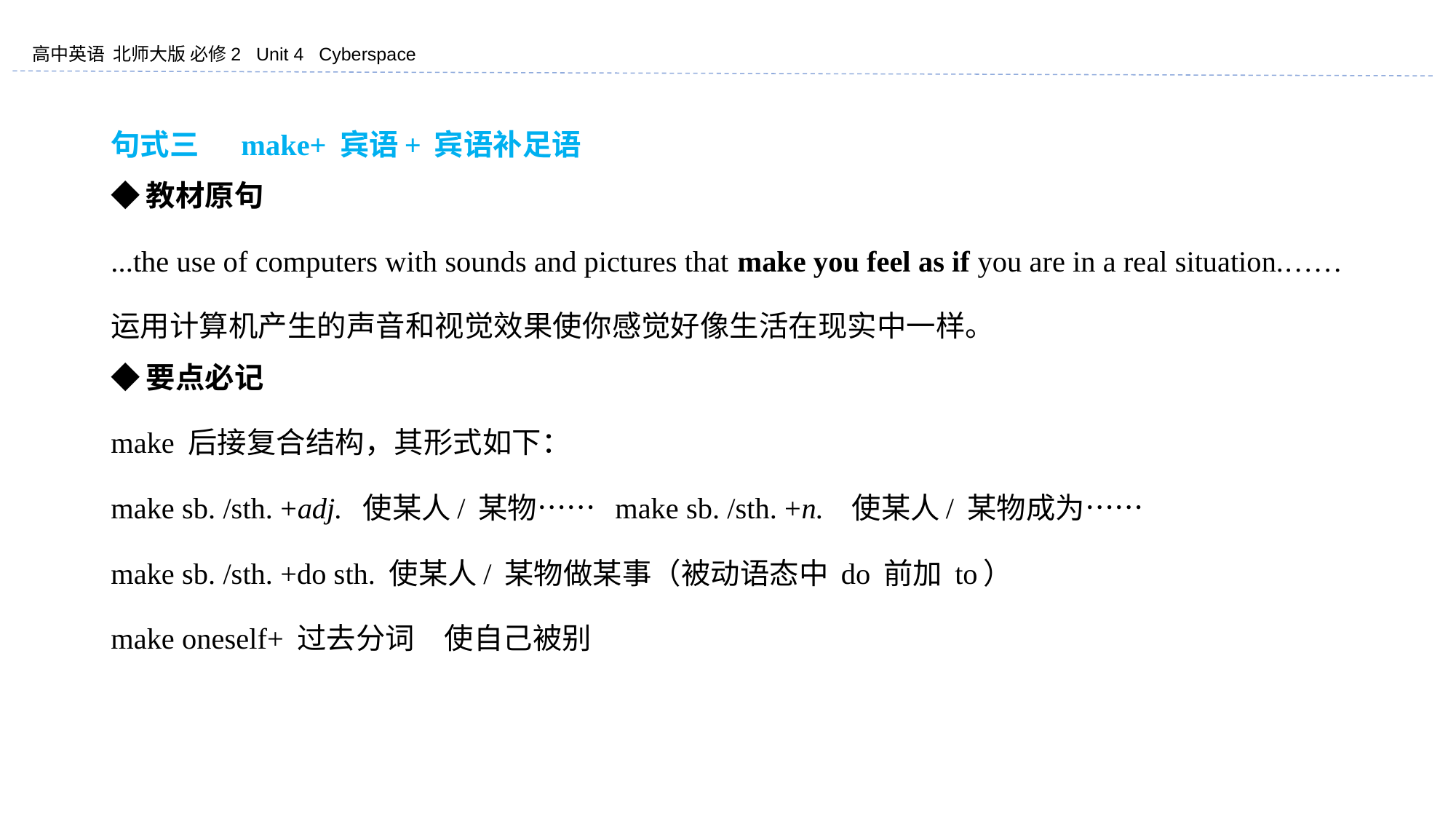

句式三 　make+ 宾语+ 宾语补足语
◆教材原句
...the use of computers with sounds and pictures that make you feel as if you are in a real situation.……
运用计算机产生的声音和视觉效果使你感觉好像生活在现实中一样。
◆要点必记
make 后接复合结构，其形式如下：
make sb. /sth. +adj.  使某人/ 某物……  make sb. /sth. +n.   使某人/ 某物成为……
make sb. /sth. +do sth. 使某人/ 某物做某事（被动语态中 do 前加 to）
make oneself+ 过去分词　使自己被别